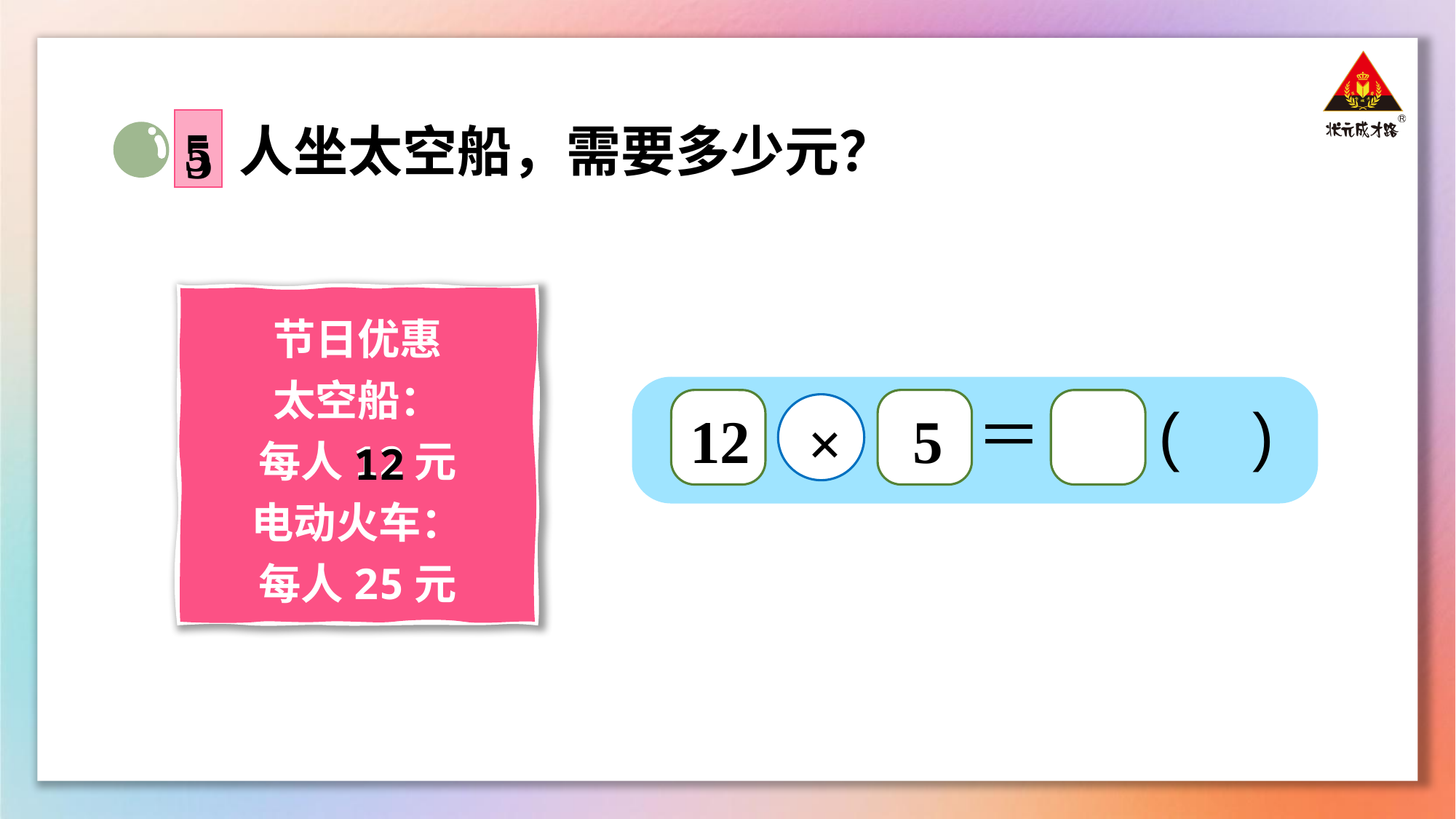

5

5 人坐太空船，需要多少元？

节日优惠
太空船：
每人12元
电动火车：
每人25元

＝       (    )

12
5
×
12